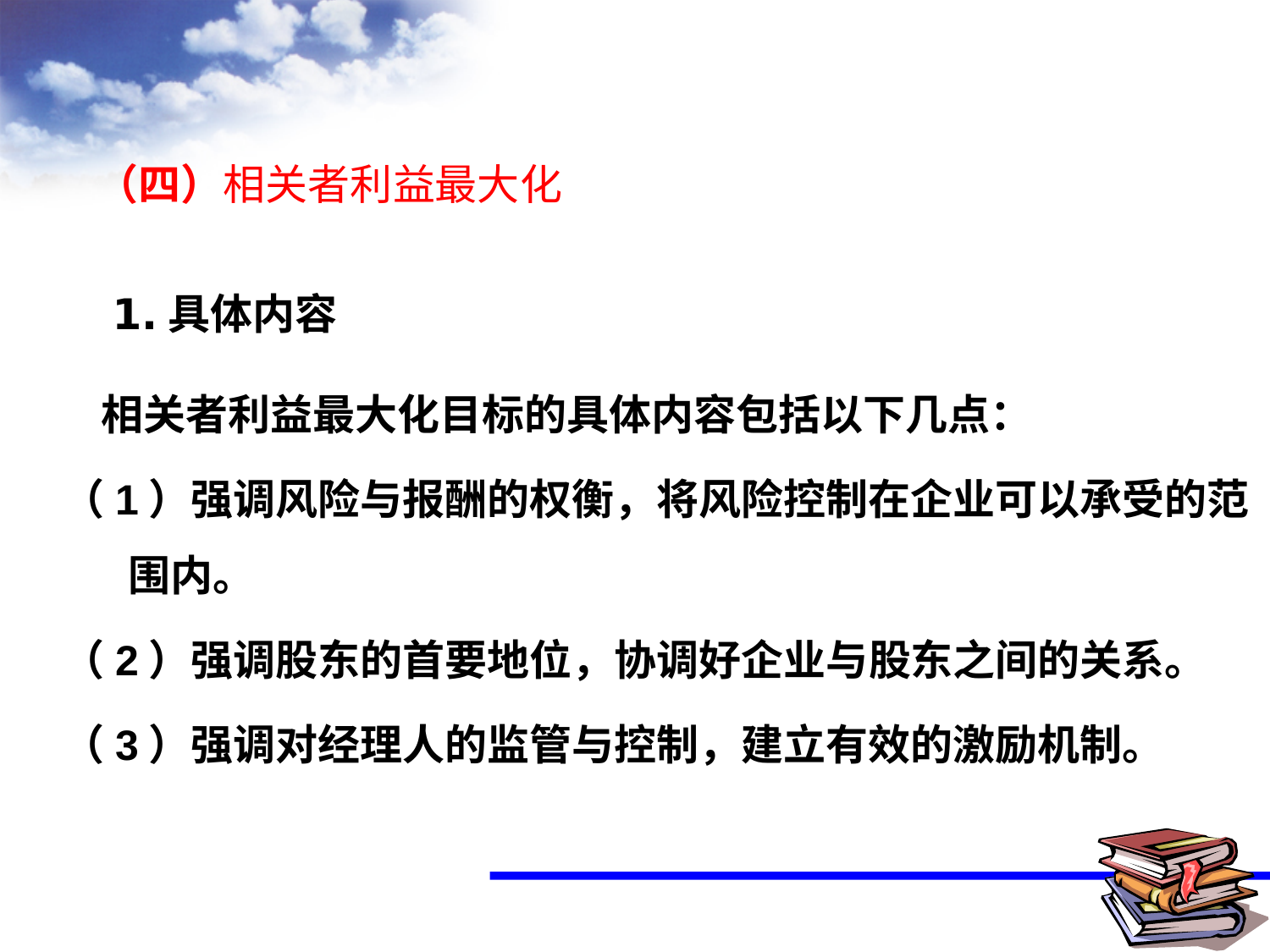

（四）相关者利益最大化

   1.具体内容

   相关者利益最大化目标的具体内容包括以下几点：
（1）强调风险与报酬的权衡，将风险控制在企业可以承受的范围内。
（2）强调股东的首要地位，协调好企业与股东之间的关系。
（3）强调对经理人的监管与控制，建立有效的激励机制。